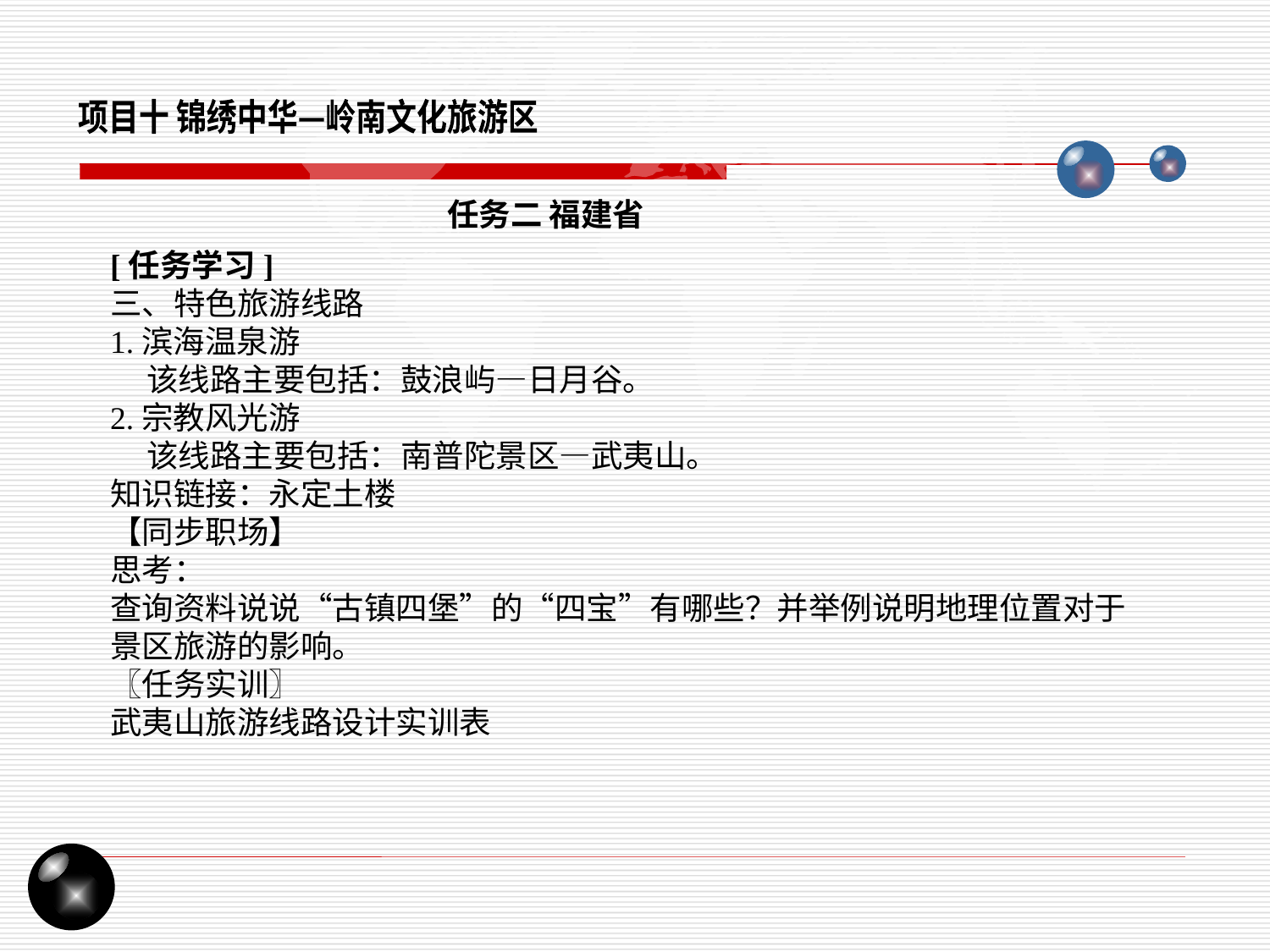

项目十 锦绣中华—岭南文化旅游区
任务二 福建省
[任务学习]
三、特色旅游线路
1.滨海温泉游
    该线路主要包括：鼓浪屿—日月谷。
2.宗教风光游
    该线路主要包括：南普陀景区—武夷山。
知识链接：永定土楼
【同步职场】
思考：
查询资料说说“古镇四堡”的“四宝”有哪些？并举例说明地理位置对于景区旅游的影响。
〖任务实训〗
武夷山旅游线路设计实训表